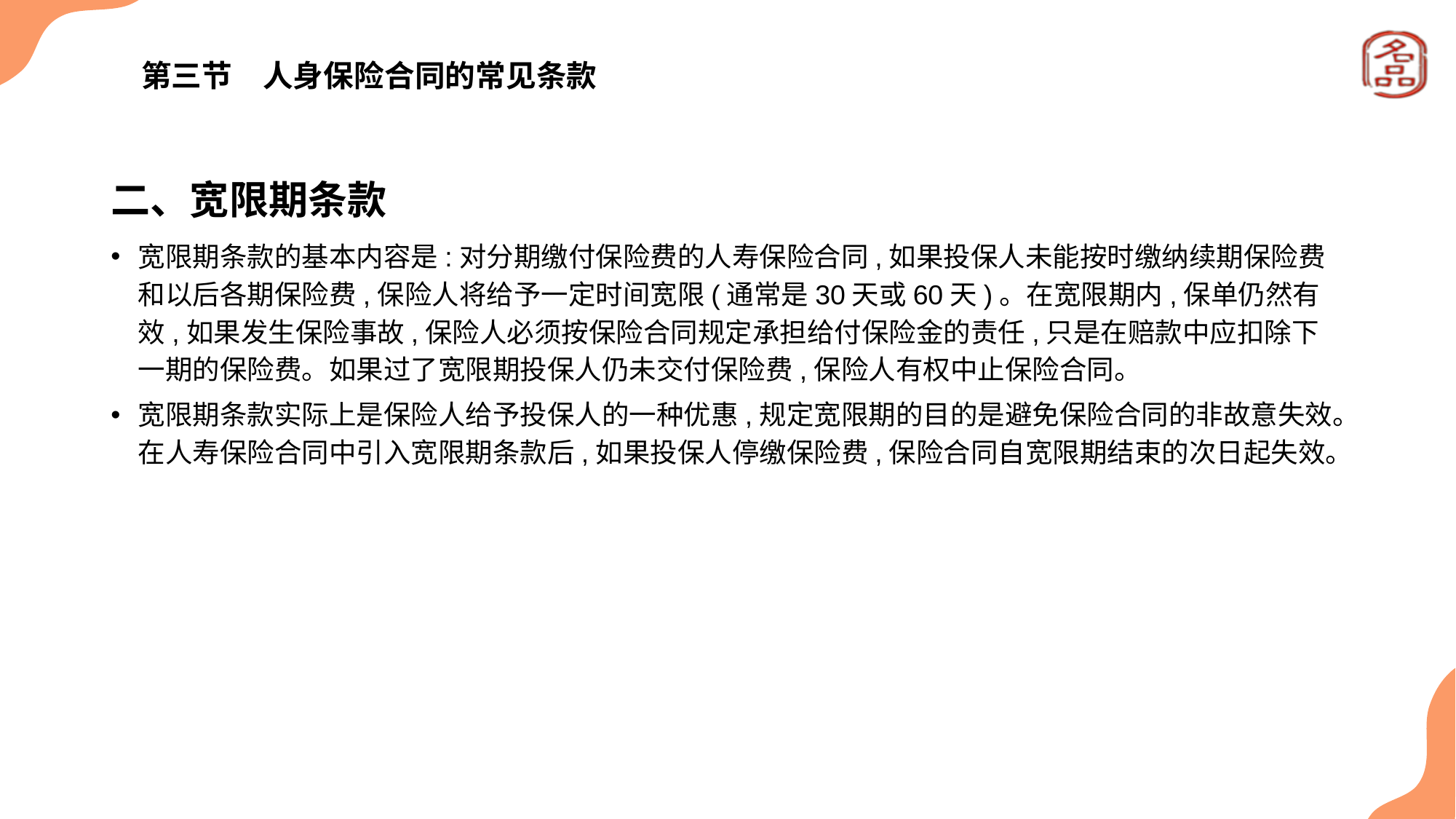

# 第三节　人身保险合同的常见条款
二、宽限期条款
宽限期条款的基本内容是:对分期缴付保险费的人寿保险合同,如果投保人未能按时缴纳续期保险费和以后各期保险费,保险人将给予一定时间宽限(通常是30天或60天)。在宽限期内,保单仍然有效,如果发生保险事故,保险人必须按保险合同规定承担给付保险金的责任,只是在赔款中应扣除下一期的保险费。如果过了宽限期投保人仍未交付保险费,保险人有权中止保险合同。
宽限期条款实际上是保险人给予投保人的一种优惠,规定宽限期的目的是避免保险合同的非故意失效。在人寿保险合同中引入宽限期条款后,如果投保人停缴保险费,保险合同自宽限期结束的次日起失效。